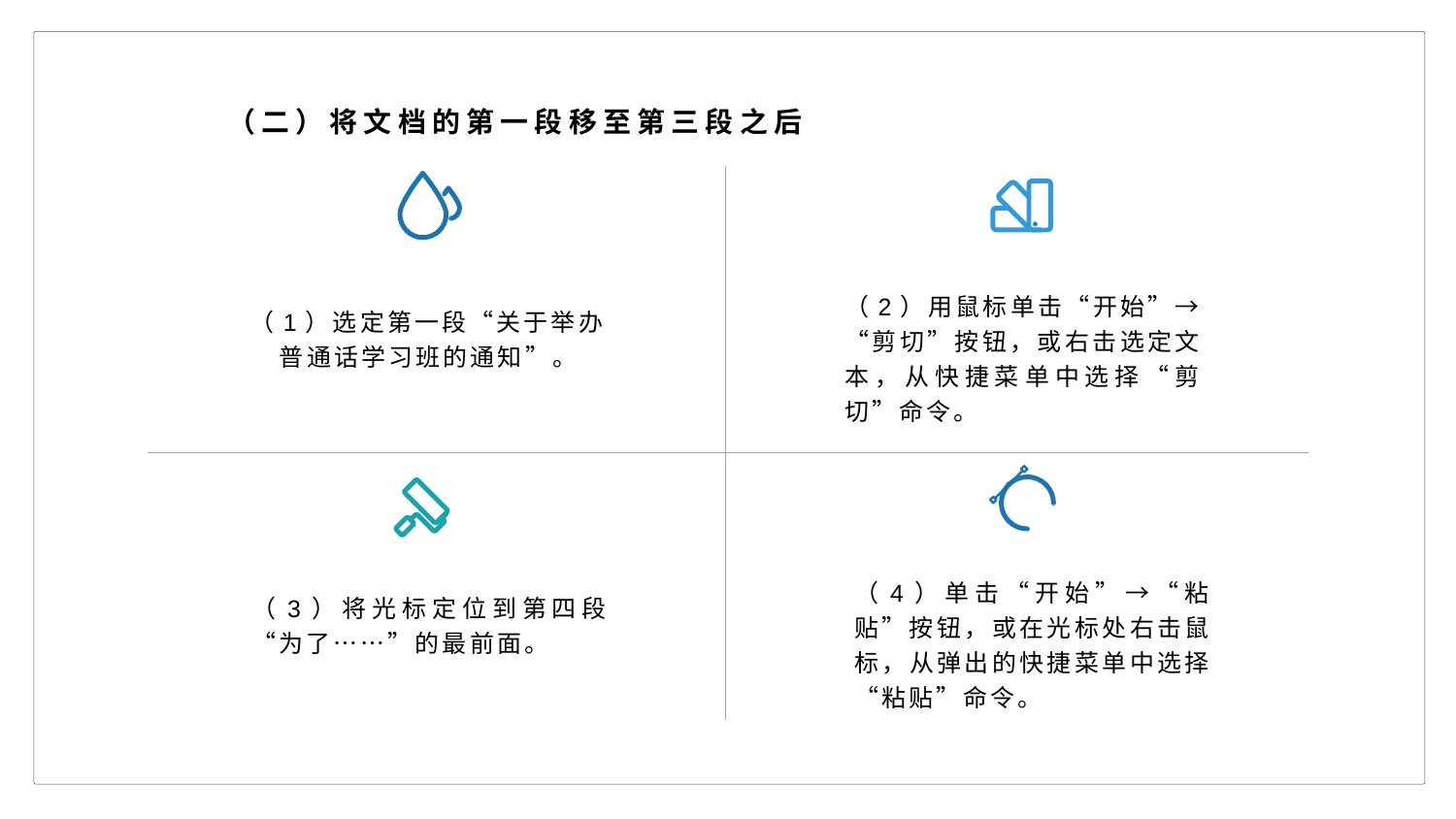

（二）将文档的第一段移至第三段之后

（2）用鼠标单击“开始”→“剪切”按钮，或右击选定文本，从快捷菜单中选择“剪切”命令。
（1）选定第一段“关于举办普通话学习班的通知”。

（4）单击“开始”→“粘贴”按钮，或在光标处右击鼠标，从弹出的快捷菜单中选择“粘贴”命令。
（3）将光标定位到第四段“为了……”的最前面。